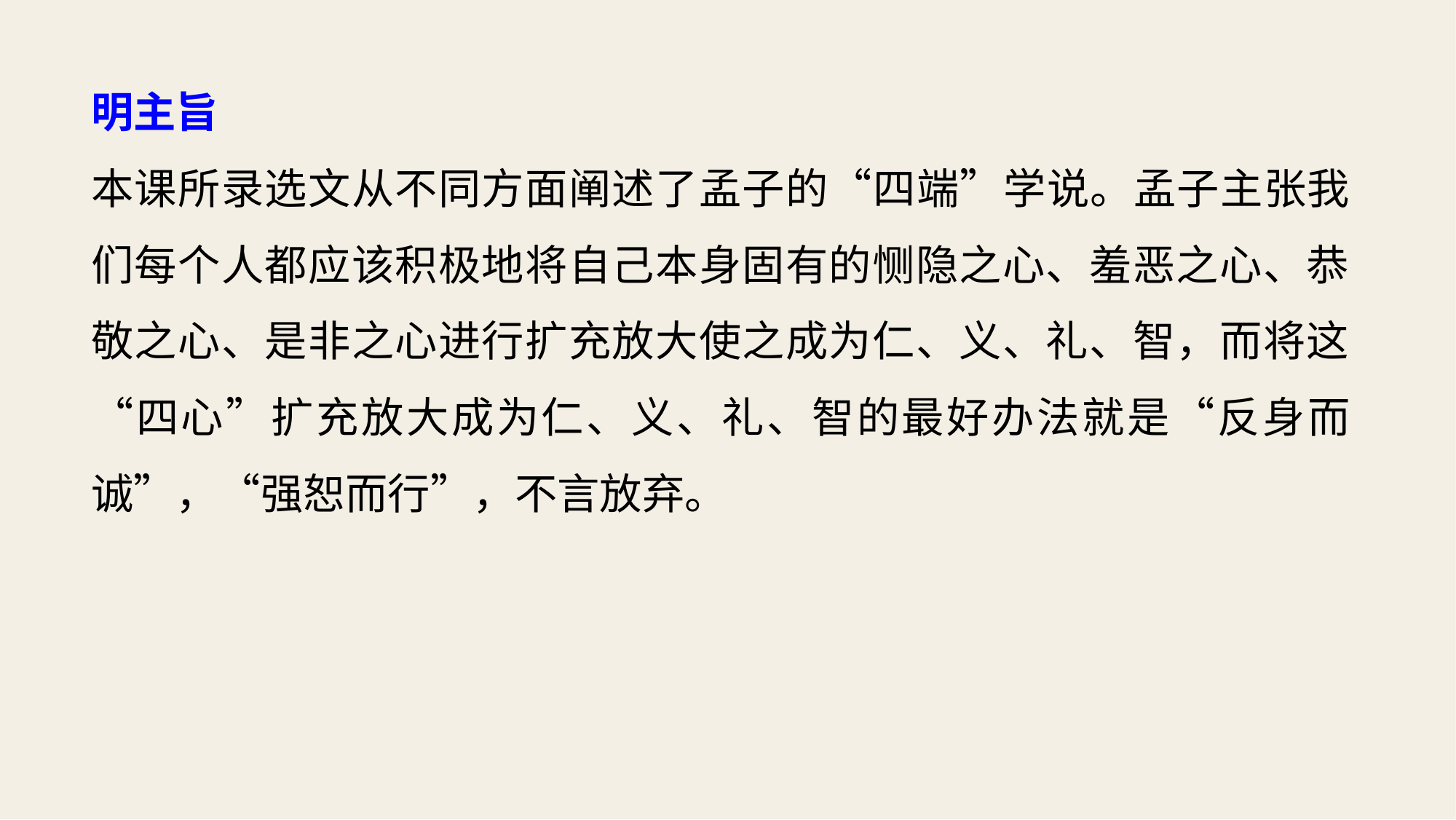

明主旨
本课所录选文从不同方面阐述了孟子的“四端”学说。孟子主张我们每个人都应该积极地将自己本身固有的恻隐之心、羞恶之心、恭敬之心、是非之心进行扩充放大使之成为仁、义、礼、智，而将这“四心”扩充放大成为仁、义、礼、智的最好办法就是“反身而诚”，“强恕而行”，不言放弃。